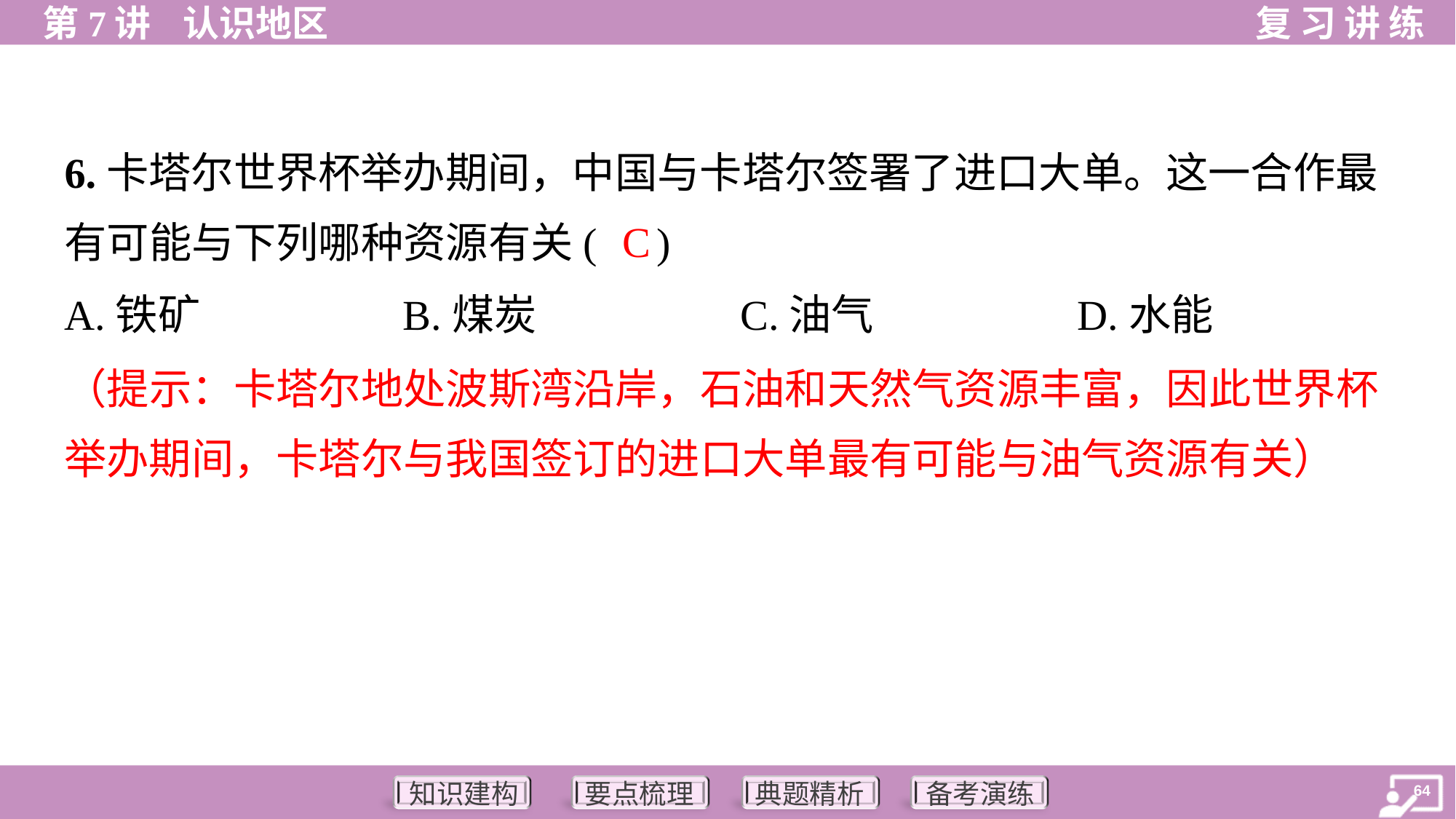

6.卡塔尔世界杯举办期间，中国与卡塔尔签署了进口大单。这一合作最
有可能与下列哪种资源有关(     )
C
A.铁矿	B.煤炭	C.油气	D.水能
（提示：卡塔尔地处波斯湾沿岸，石油和天然气资源丰富，因此世界杯
举办期间，卡塔尔与我国签订的进口大单最有可能与油气资源有关）